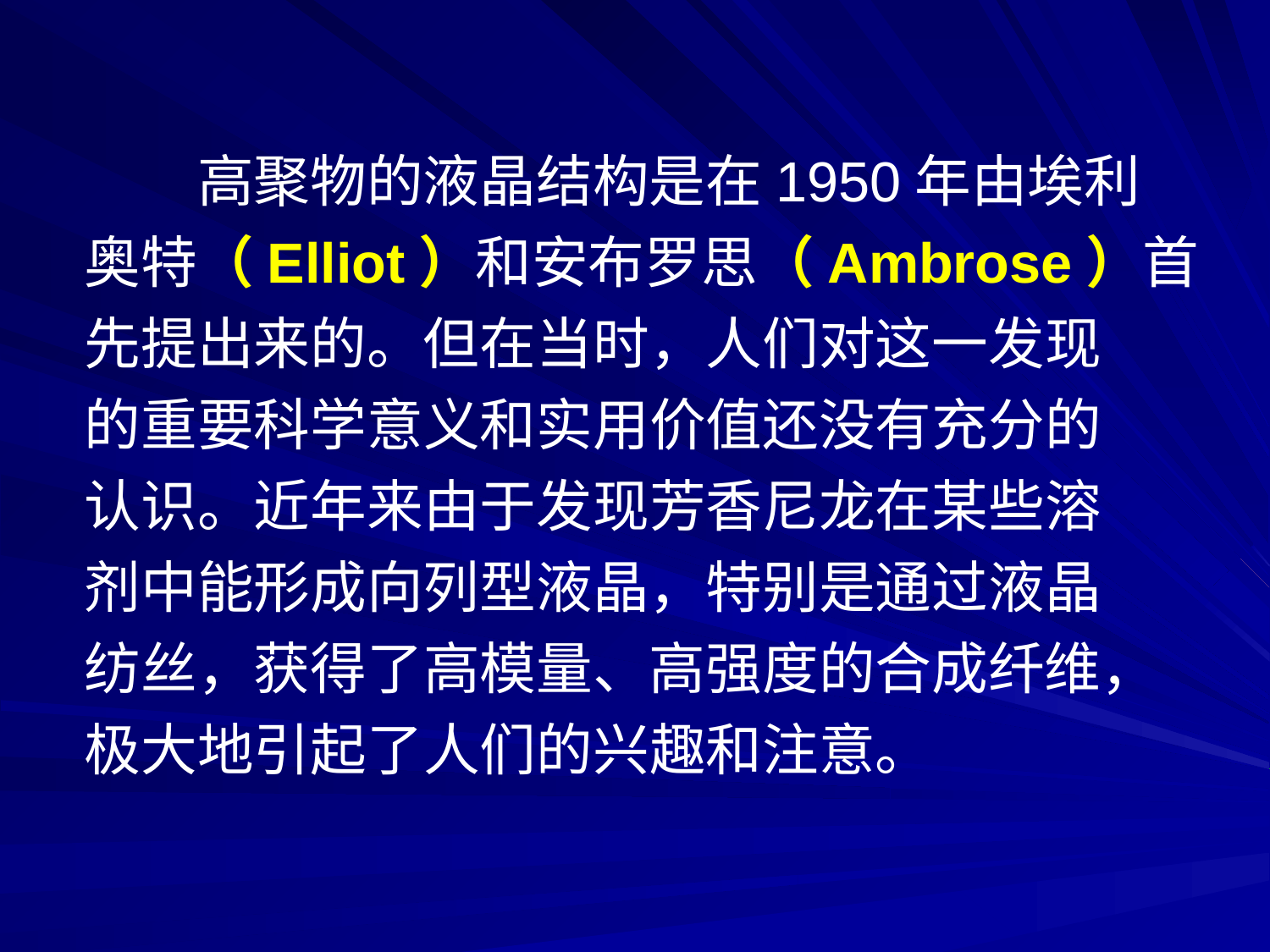

高聚物的液晶结构是在1950年由埃利
奥特（Elliot）和安布罗思（Ambrose）首
先提出来的。但在当时，人们对这一发现
的重要科学意义和实用价值还没有充分的
认识。近年来由于发现芳香尼龙在某些溶
剂中能形成向列型液晶，特别是通过液晶
纺丝，获得了高模量、高强度的合成纤维，
极大地引起了人们的兴趣和注意。